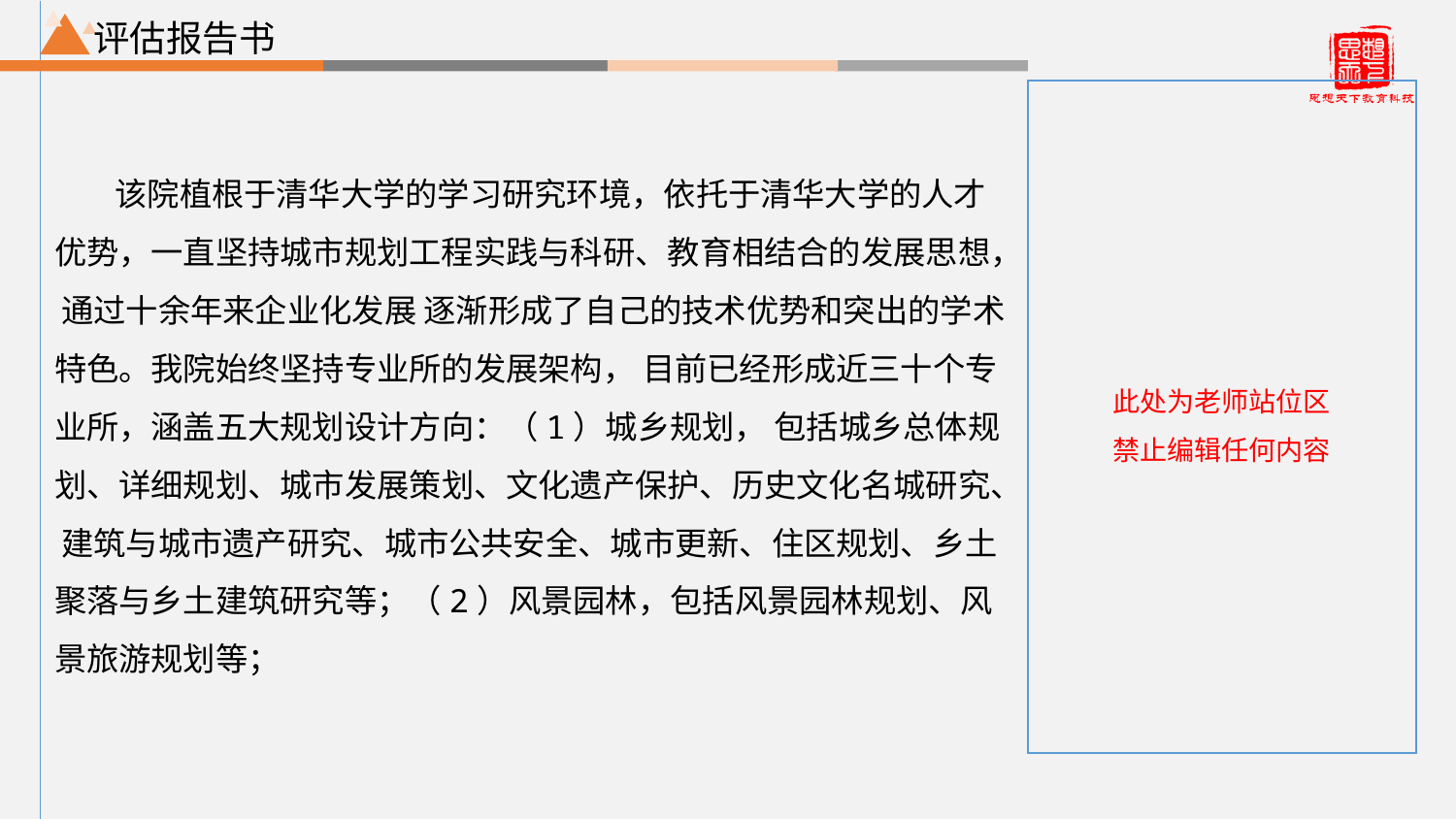

评估报告书
该院植根于清华大学的学习研究环境，依托于清华大学的人才优势，一直坚持城市规划工程实践与科研、教育相结合的发展思想， 通过十余年来企业化发展 逐渐形成了自己的技术优势和突出的学术特色。我院始终坚持专业所的发展架构， 目前已经形成近三十个专业所，涵盖五大规划设计方向：（1）城乡规划， 包括城乡总体规划、详细规划、城市发展策划、文化遗产保护、历史文化名城研究、 建筑与城市遗产研究、城市公共安全、城市更新、住区规划、乡土聚落与乡土建筑研究等；（2）风景园林，包括风景园林规划、风景旅游规划等；
118